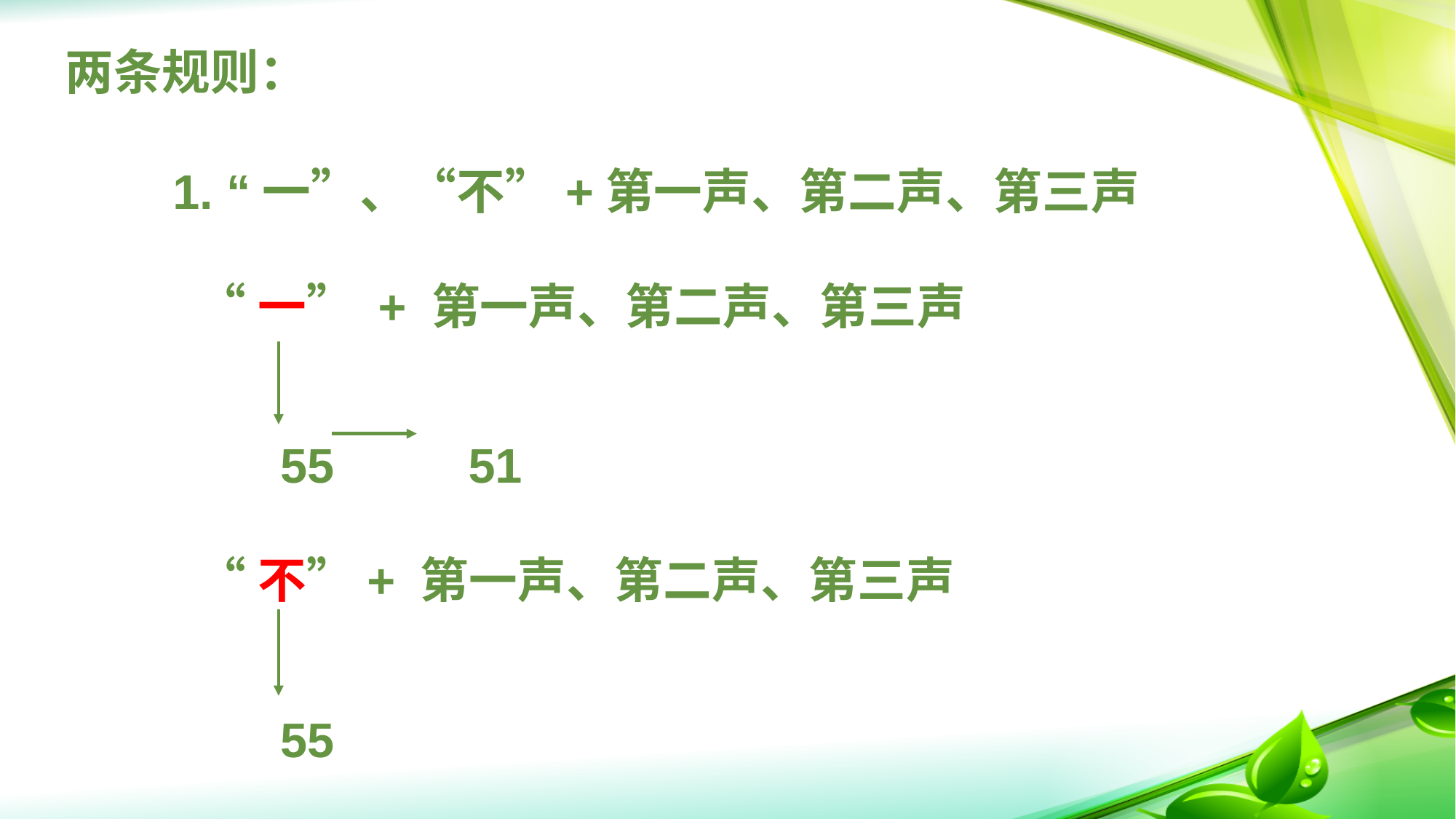

# 两条规则：
        1. “一”、“不”+第一声、第二声、第三声

            “一” + 第一声、第二声、第三声

                55          51

            “不”+ 第一声、第二声、第三声

                55